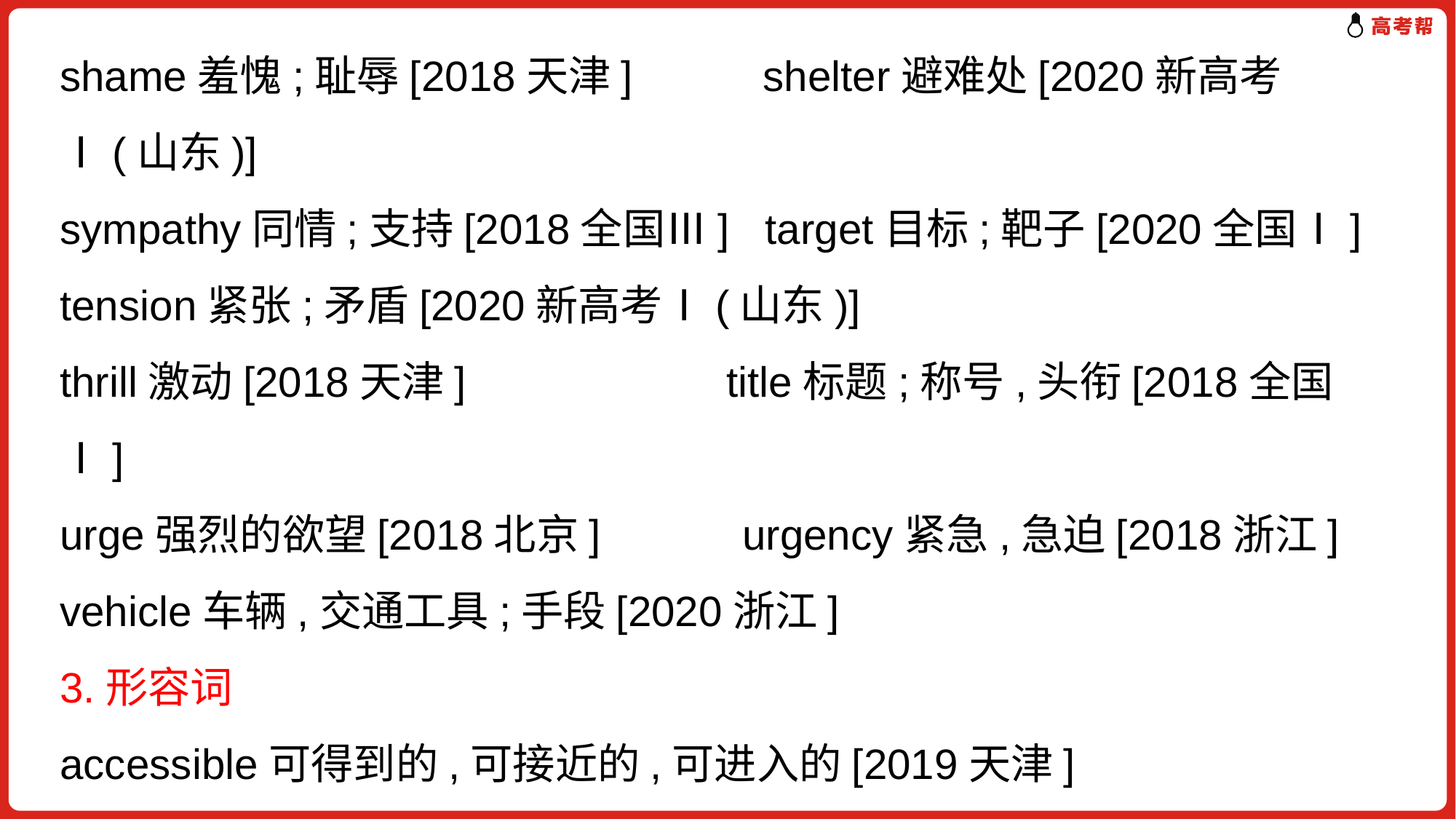

shame羞愧;耻辱[2018天津]           shelter避难处[2020新高考Ⅰ(山东)]
sympathy同情;支持[2018全国Ⅲ]   target目标;靶子[2020全国Ⅰ]
tension紧张;矛盾[2020新高考Ⅰ(山东)]
thrill激动[2018天津]                      title标题;称号,头衔[2018全国Ⅰ]
urge强烈的欲望[2018北京]            urgency紧急,急迫[2018浙江]
vehicle车辆,交通工具;手段[2020浙江]
3.形容词
accessible可得到的,可接近的,可进入的[2019天津]
allergic过敏的;反感的[2019全国Ⅱ]
artificial人造的[2019全国Ⅰ]          awful糟糕的[2020浙江]